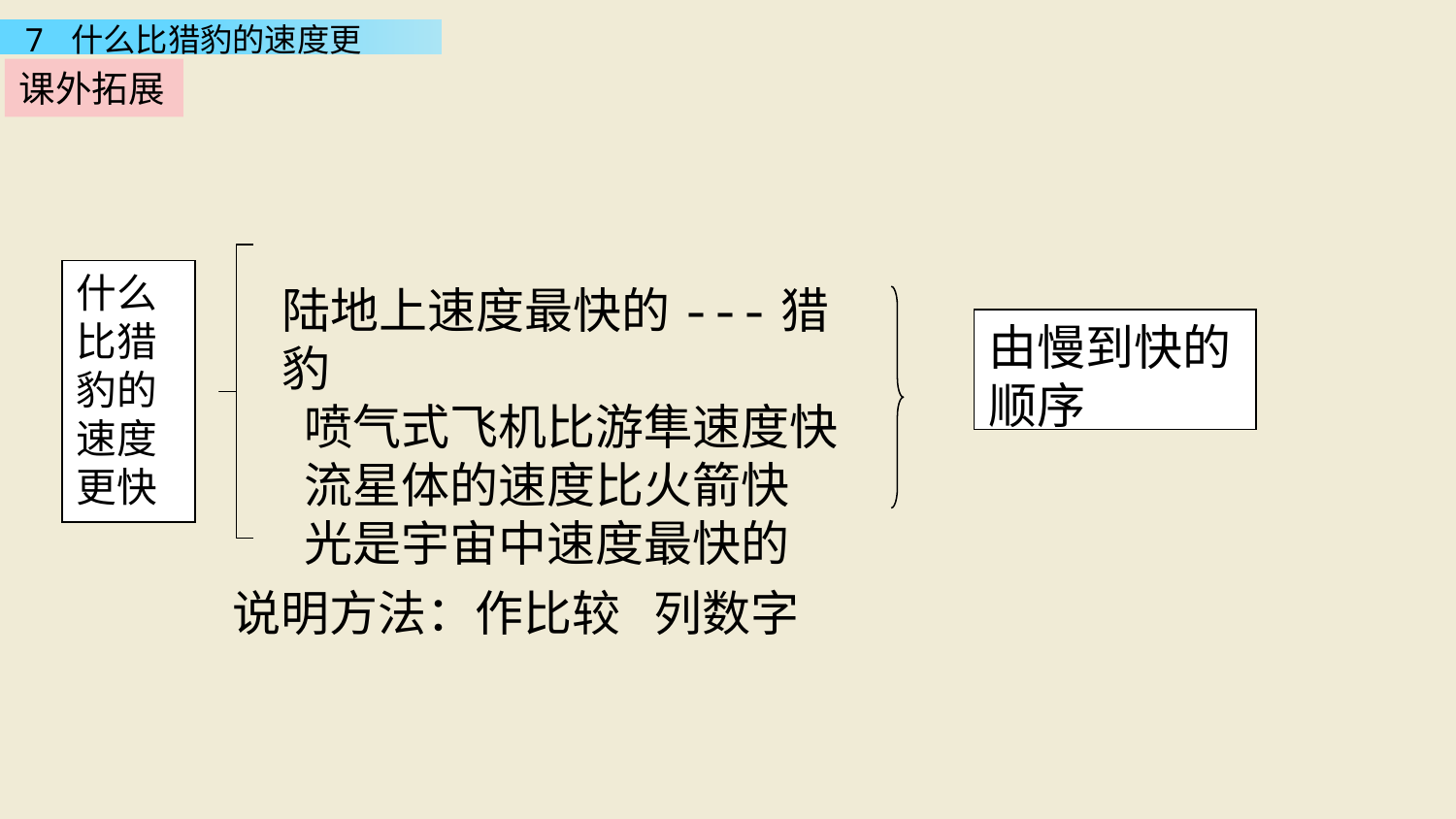

课外拓展

什么比猎豹的速度更快

陆地上速度最快的---猎豹
 喷气式飞机比游隼速度快
 流星体的速度比火箭快
 光是宇宙中速度最快的

由慢到快的顺序

说明方法：作比较   列数字